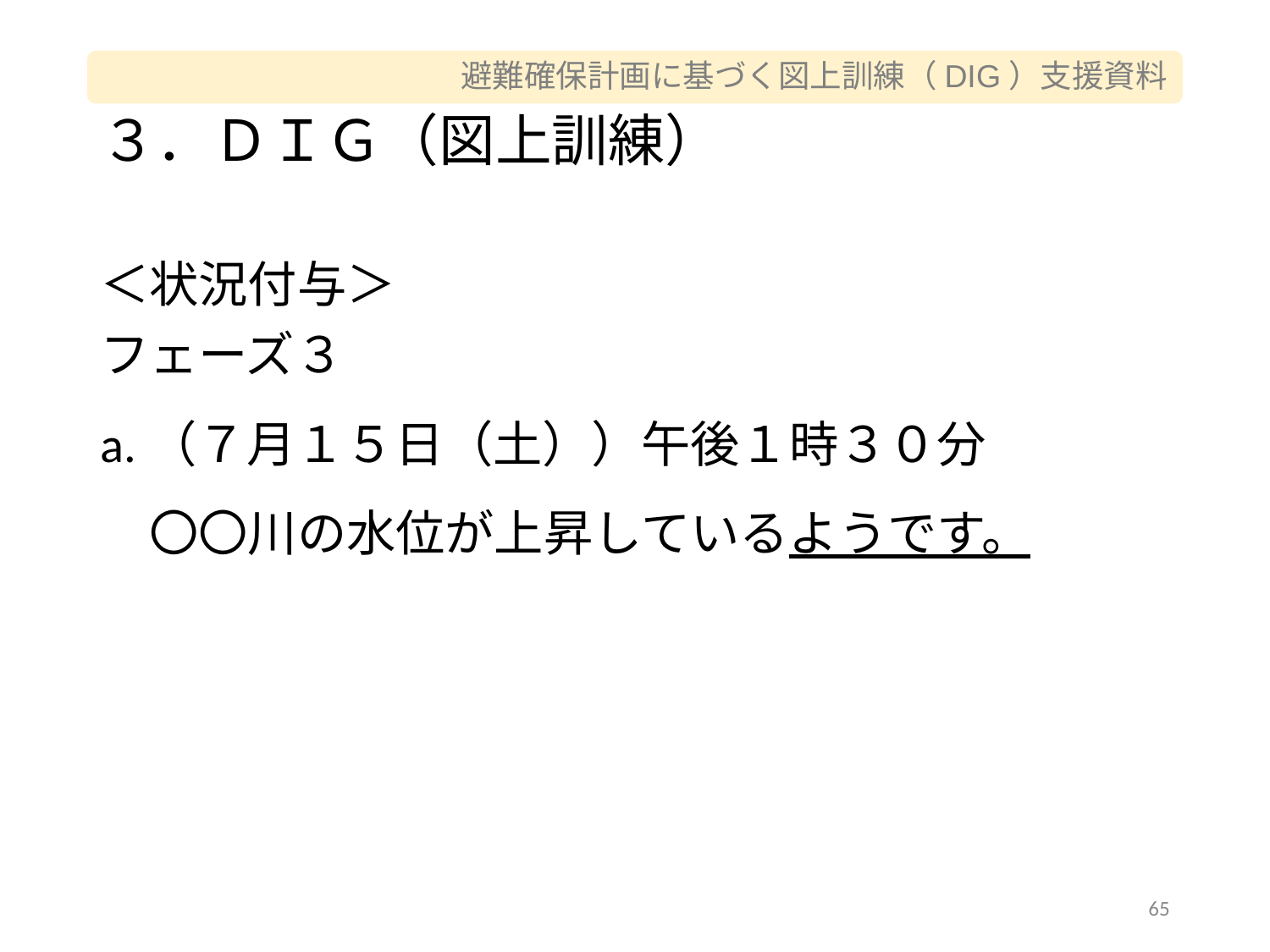

# ３．ＤＩＧ（図上訓練）
＜状況付与＞
フェーズ３
a.（７月１５日（土））午後１時３０分
　〇〇川の水位が上昇しているようです。

65